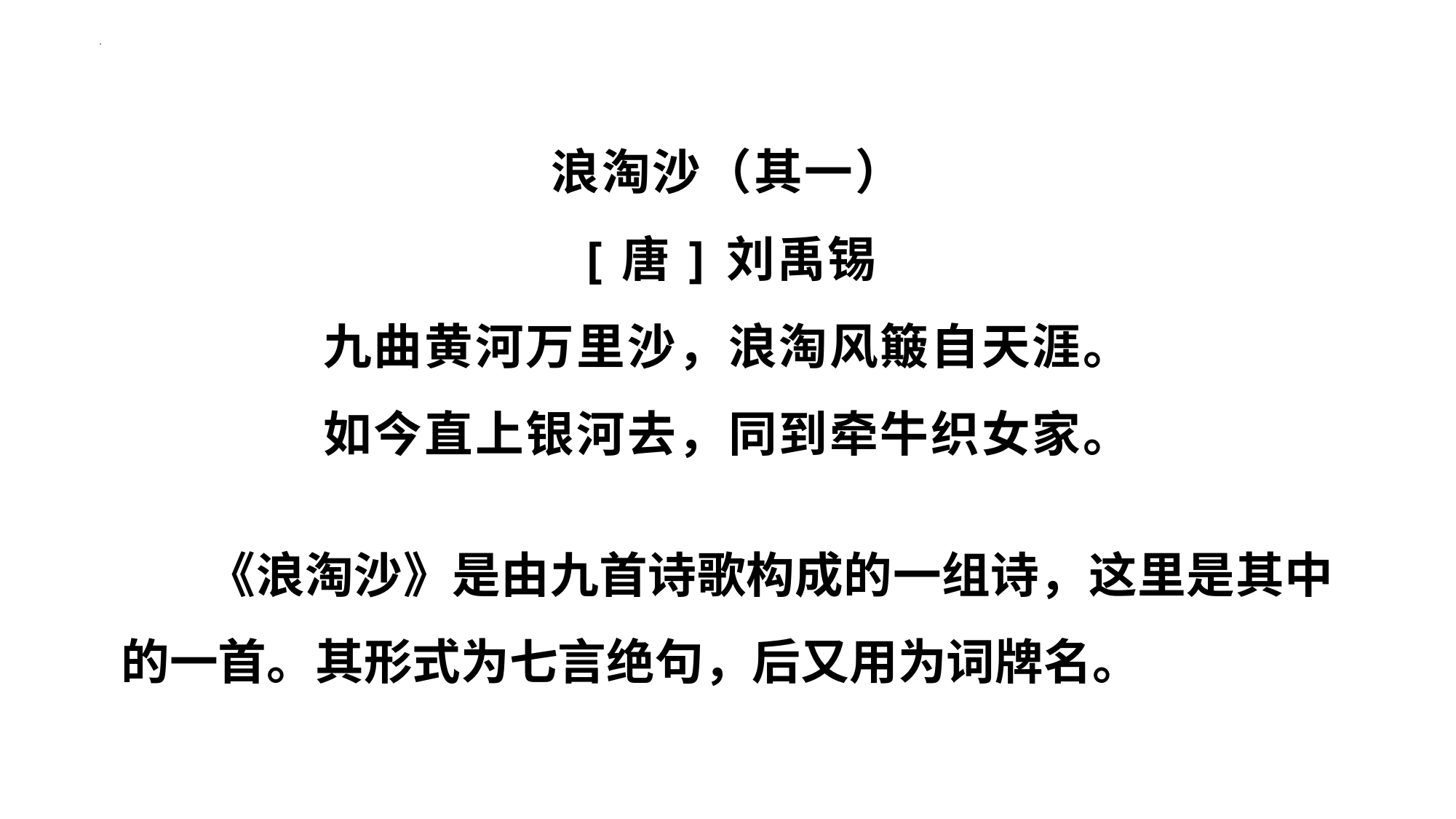

浪淘沙（其一）
[唐]刘禹锡
九曲黄河万里沙，浪淘风簸自天涯。
如今直上银河去，同到牵牛织女家。
《浪淘沙》是由九首诗歌构成的一组诗，这里是其中的一首。其形式为七言绝句，后又用为词牌名。